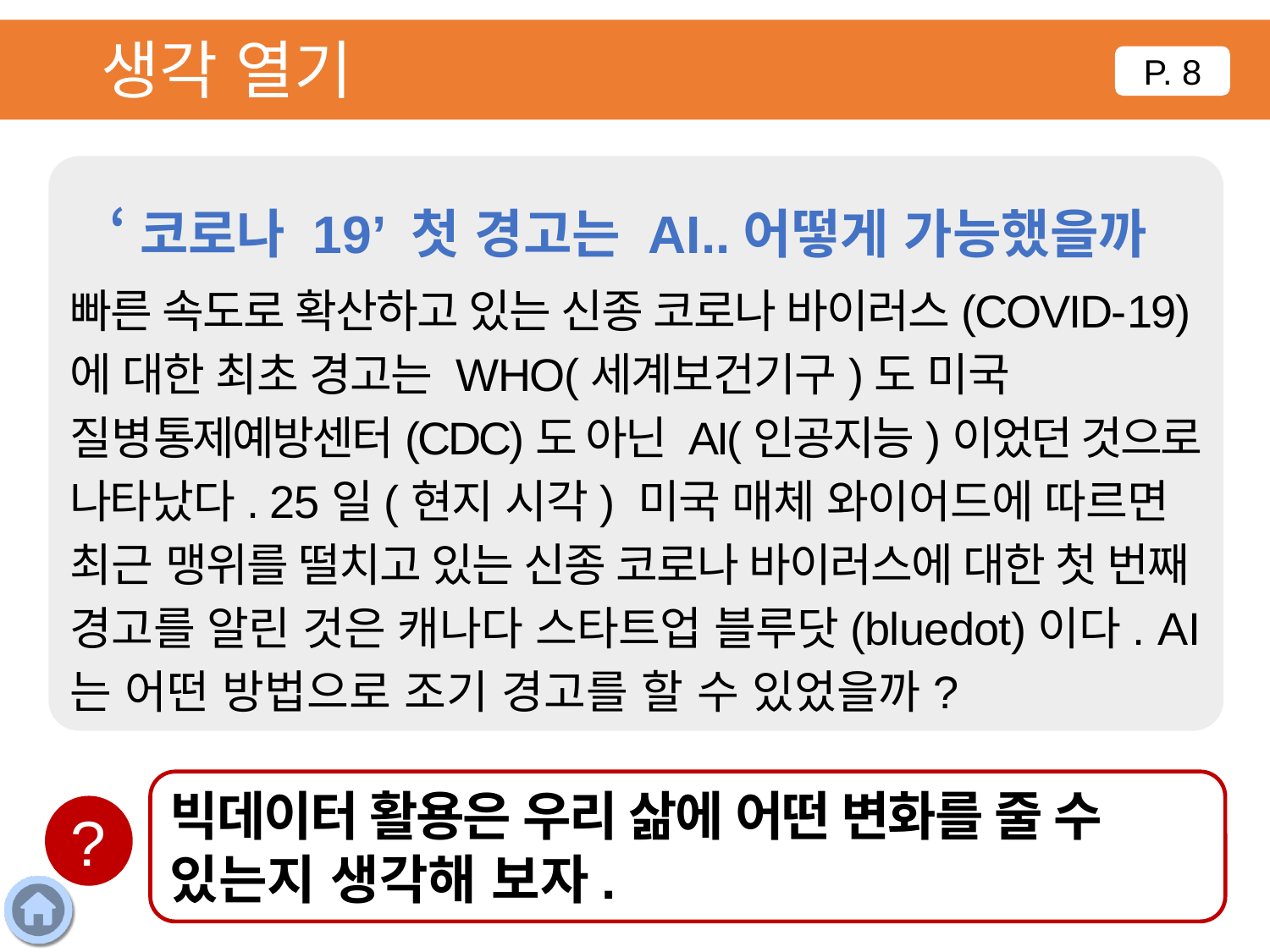

생각 열기
P. 8
‘코로나 19’ 첫 경고는 AI..어떻게 가능했을까
빠른 속도로 확산하고 있는 신종 코로나 바이러스(COVID-19)에 대한 최초 경고는 WHO(세계보건기구)도 미국 질병통제예방센터(CDC)도 아닌 AI(인공지능)이었던 것으로 나타났다. 25일(현지 시각) 미국 매체 와이어드에 따르면 최근 맹위를 떨치고 있는 신종 코로나 바이러스에 대한 첫 번째 경고를 알린 것은 캐나다 스타트업 블루닷(bluedot)이다. AI는 어떤 방법으로 조기 경고를 할 수 있었을까?
빅데이터 활용은 우리 삶에 어떤 변화를 줄 수 있는지 생각해 보자.
?